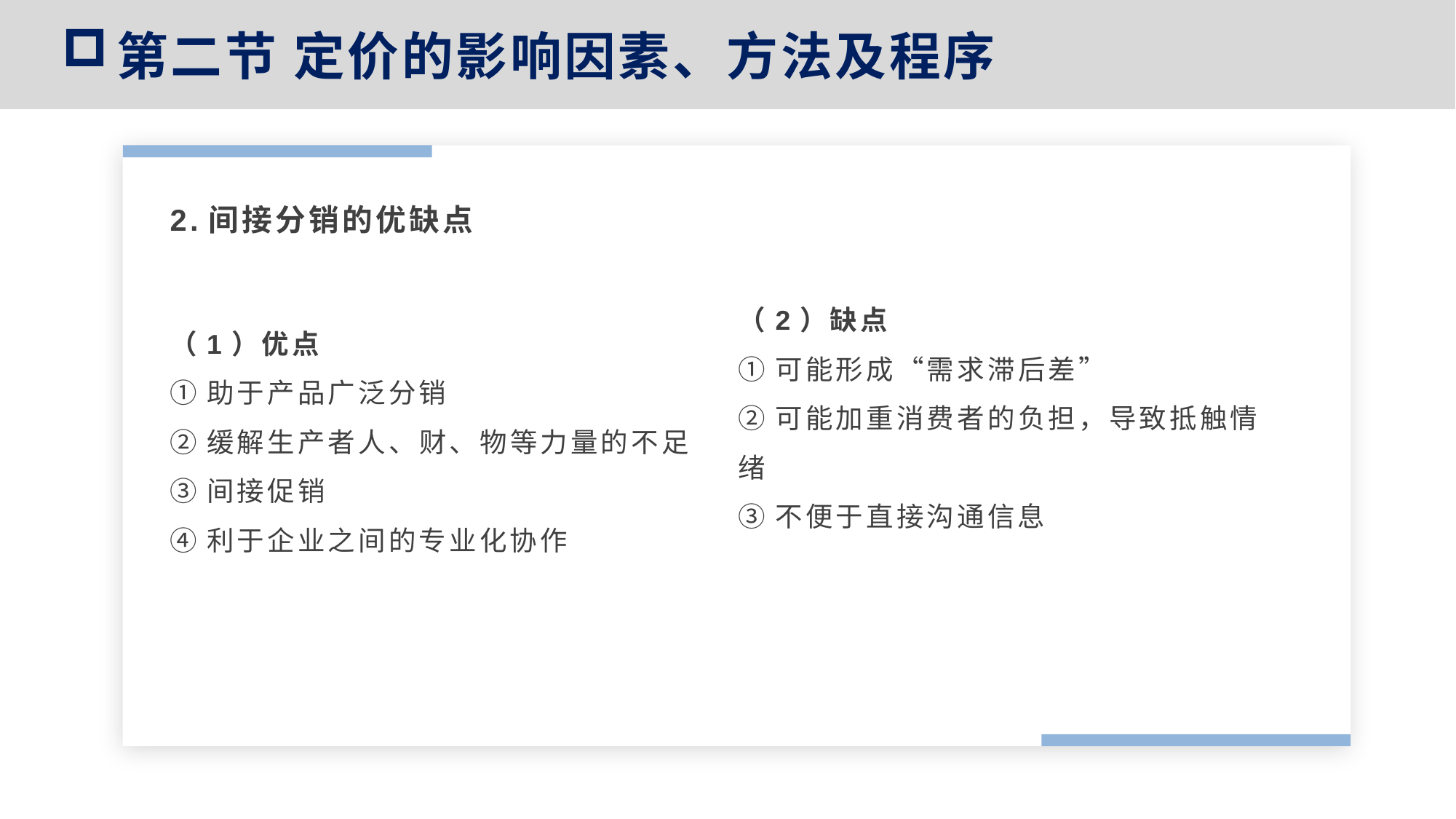

第二节 定价的影响因素、方法及程序

2.间接分销的优缺点
（2）缺点
①可能形成“需求滞后差”
②可能加重消费者的负担，导致抵触情绪
③不便于直接沟通信息
（1）优点
①助于产品广泛分销
②缓解生产者人、财、物等力量的不足
③间接促销
④利于企业之间的专业化协作